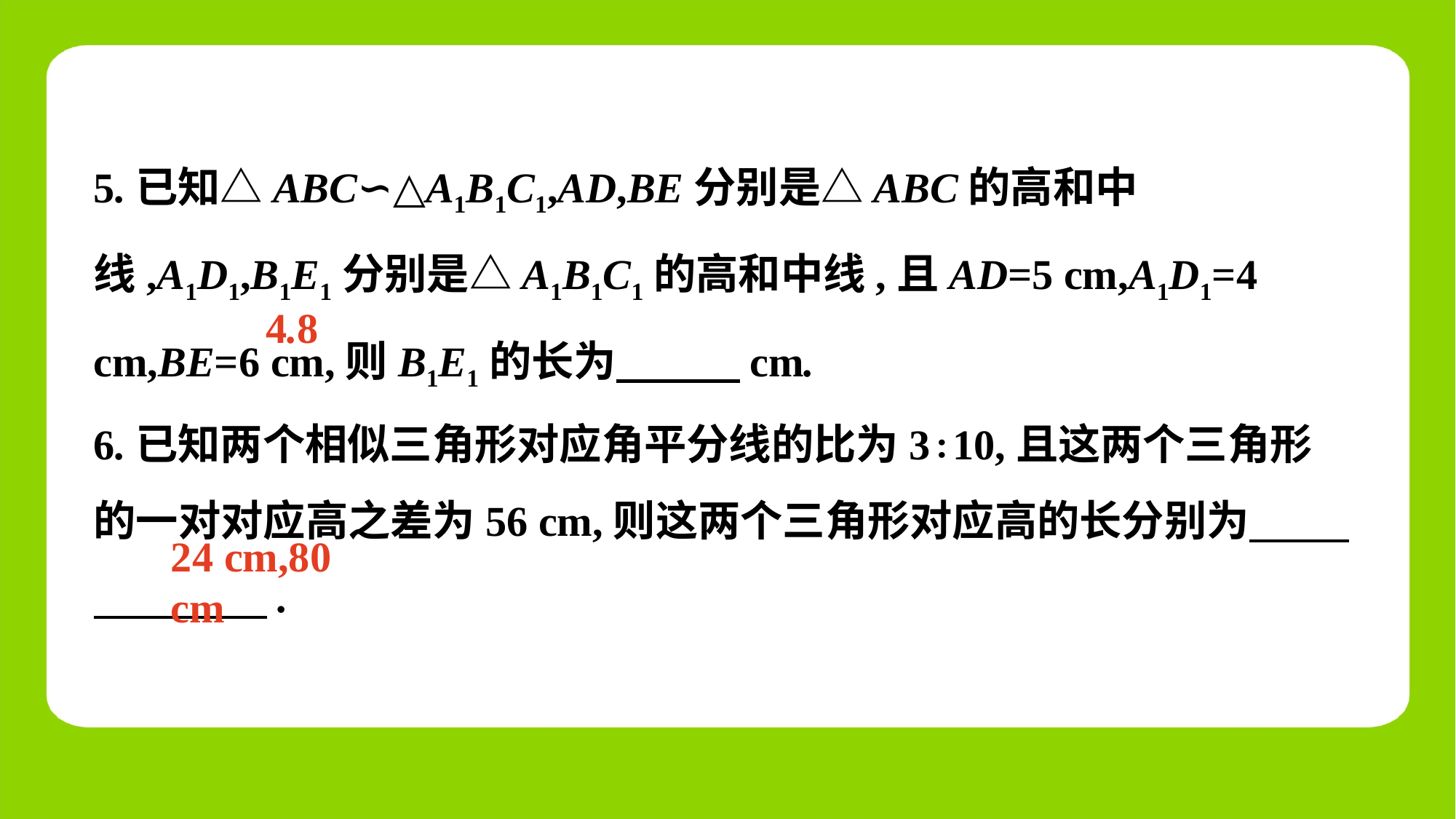

5.已知△ABC∽△A1B1C1,AD,BE分别是△ABC的高和中线,A1D1,B1E1分别是△A1B1C1的高和中线,且AD=5 cm,A1D1=4 cm,BE=6 cm,则B1E1的长为　    　cm.
6.已知两个相似三角形对应角平分线的比为3∶10,且这两个三角形的一对对应高之差为56 cm,则这两个三角形对应高的长分别为　                         .
4.8
24 cm,80 cm